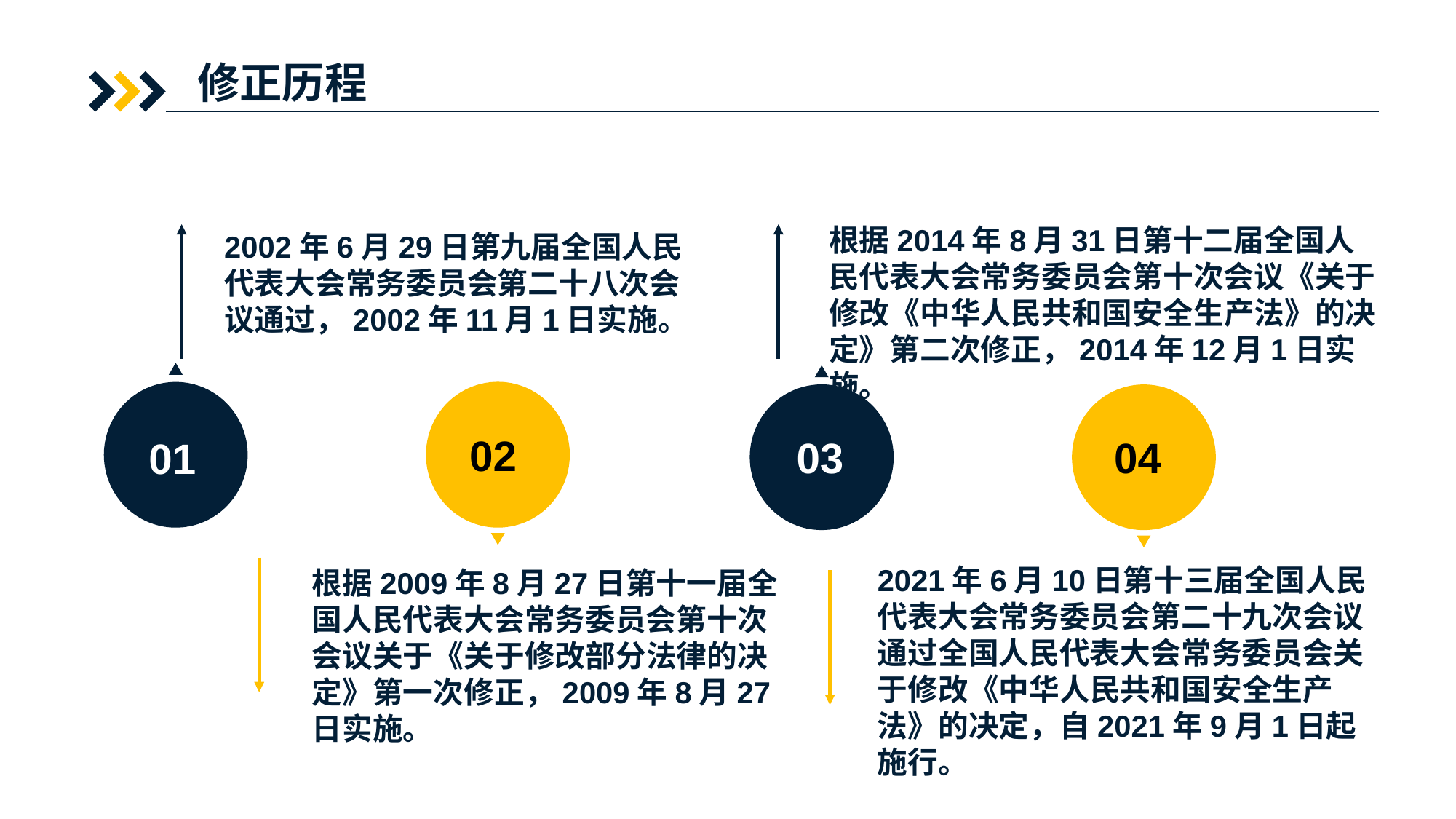

修正历程

根据2014年8月31日第十二届全国人民代表大会常务委员会第十次会议《关于修改《中华人民共和国安全生产法》的决定》第二次修正，2014年12月1日实施。
2002年6月29日第九届全国人民代表大会常务委员会第二十八次会议通过，2002年11月1日实施。

02
03
04
01
2021年6月10日第十三届全国人民代表大会常务委员会第二十九次会议通过全国人民代表大会常务委员会关于修改《中华人民共和国安全生产法》的决定，自2021年9月1日起施行。
根据2009年8月27日第十一届全国人民代表大会常务委员会第十次会议关于《关于修改部分法律的决定》第一次修正，2009年8月27日实施。